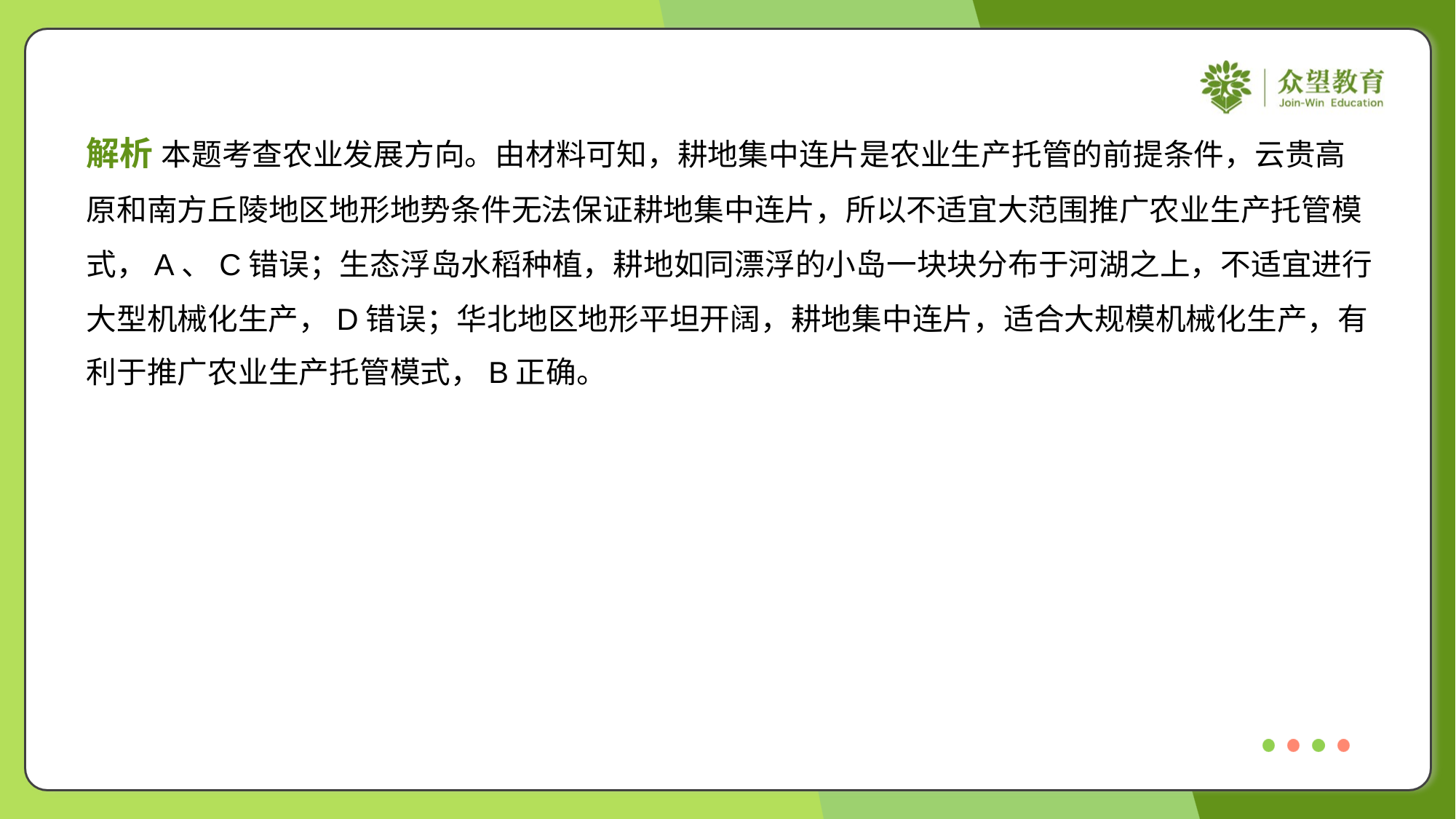

解析 本题考查农业发展方向。由材料可知，耕地集中连片是农业生产托管的前提条件，云贵高
原和南方丘陵地区地形地势条件无法保证耕地集中连片，所以不适宜大范围推广农业生产托管模
式，A、C错误；生态浮岛水稻种植，耕地如同漂浮的小岛一块块分布于河湖之上，不适宜进行
大型机械化生产，D错误；华北地区地形平坦开阔，耕地集中连片，适合大规模机械化生产，有
利于推广农业生产托管模式，B正确。